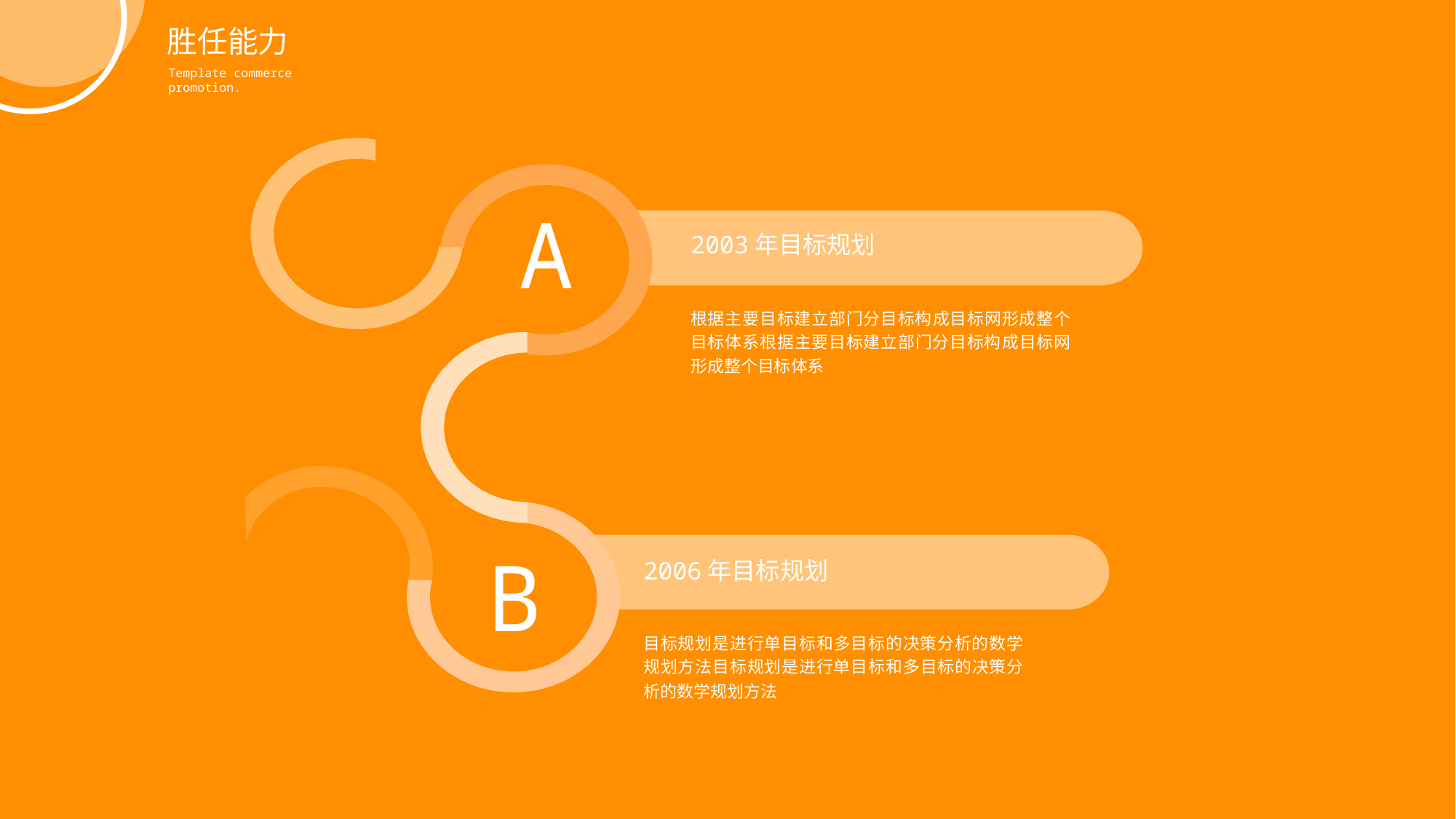

胜任能力
Template commerce promotion.

A

2003年目标规划
根据主要目标建立部门分目标构成目标网形成整个目标体系根据主要目标建立部门分目标构成目标网形成整个目标体系

B

2006年目标规划
目标规划是进行单目标和多目标的决策分析的数学规划方法目标规划是进行单目标和多目标的决策分析的数学规划方法